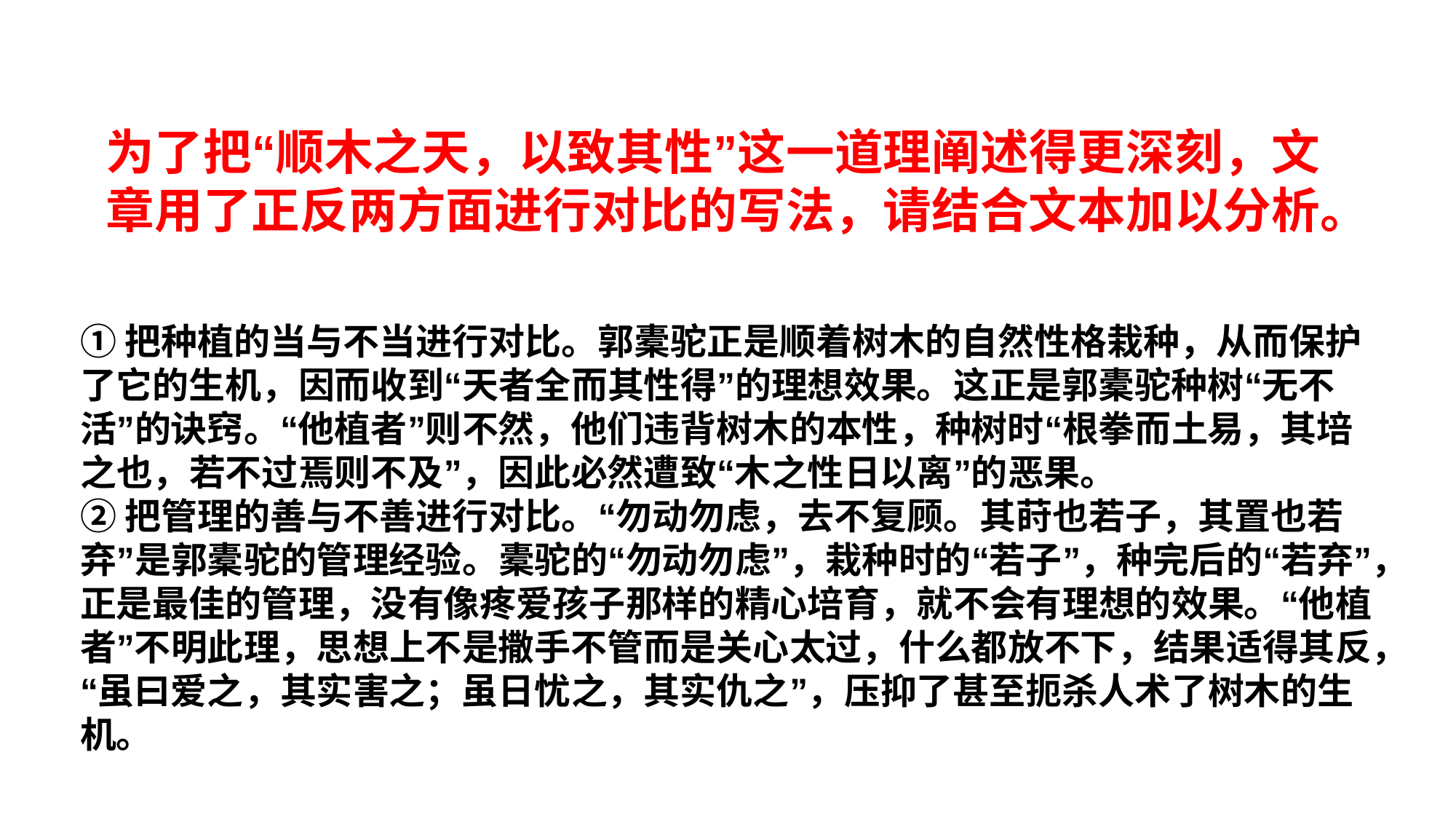

为了把“顺木之天，以致其性”这一道理阐述得更深刻，文章用了正反两方面进行对比的写法，请结合文本加以分析。
①把种植的当与不当进行对比。郭橐驼正是顺着树木的自然性格栽种，从而保护了它的生机，因而收到“天者全而其性得”的理想效果。这正是郭橐驼种树“无不活”的诀窍。“他植者”则不然，他们违背树木的本性，种树时“根拳而土易，其培之也，若不过焉则不及”，因此必然遭致“木之性日以离”的恶果。
②把管理的善与不善进行对比。“勿动勿虑，去不复顾。其莳也若子，其置也若弃”是郭橐驼的管理经验。橐驼的“勿动勿虑”，栽种时的“若子”，种完后的“若弃”，正是最佳的管理，没有像疼爱孩子那样的精心培育，就不会有理想的效果。“他植者”不明此理，思想上不是撒手不管而是关心太过，什么都放不下，结果适得其反，“虽曰爱之，其实害之；虽日忧之，其实仇之”，压抑了甚至扼杀人术了树木的生机。